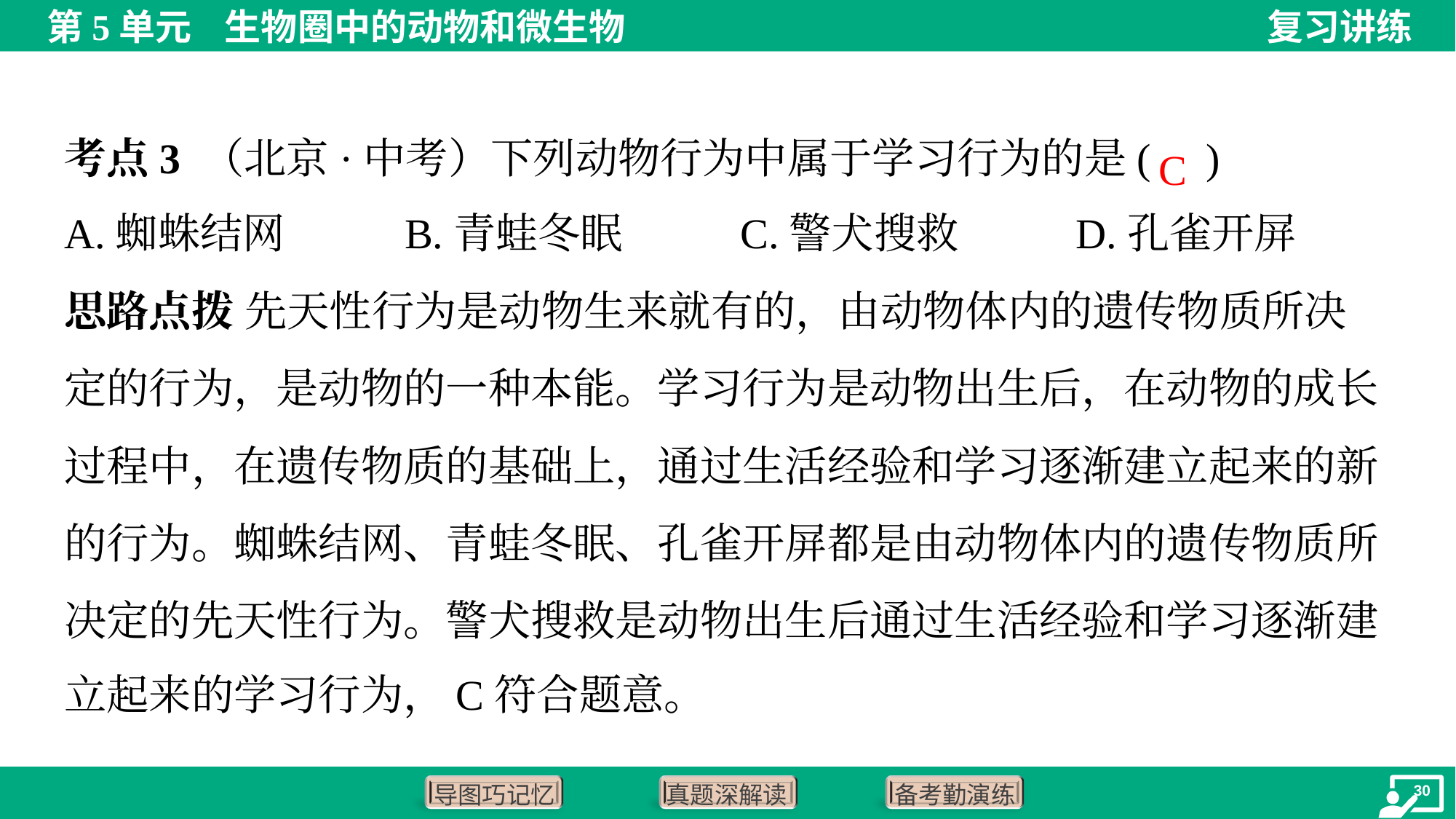

考点3 （北京·中考）下列动物行为中属于学习行为的是(     )
C
A.蜘蛛结网	B.青蛙冬眠	C.警犬搜救	D.孔雀开屏
思路点拨 先天性行为是动物生来就有的，由动物体内的遗传物质所决
定的行为，是动物的一种本能。学习行为是动物出生后，在动物的成长
过程中，在遗传物质的基础上，通过生活经验和学习逐渐建立起来的新
的行为。蜘蛛结网、青蛙冬眠、孔雀开屏都是由动物体内的遗传物质所
决定的先天性行为。警犬搜救是动物出生后通过生活经验和学习逐渐建
立起来的学习行为，C符合题意。